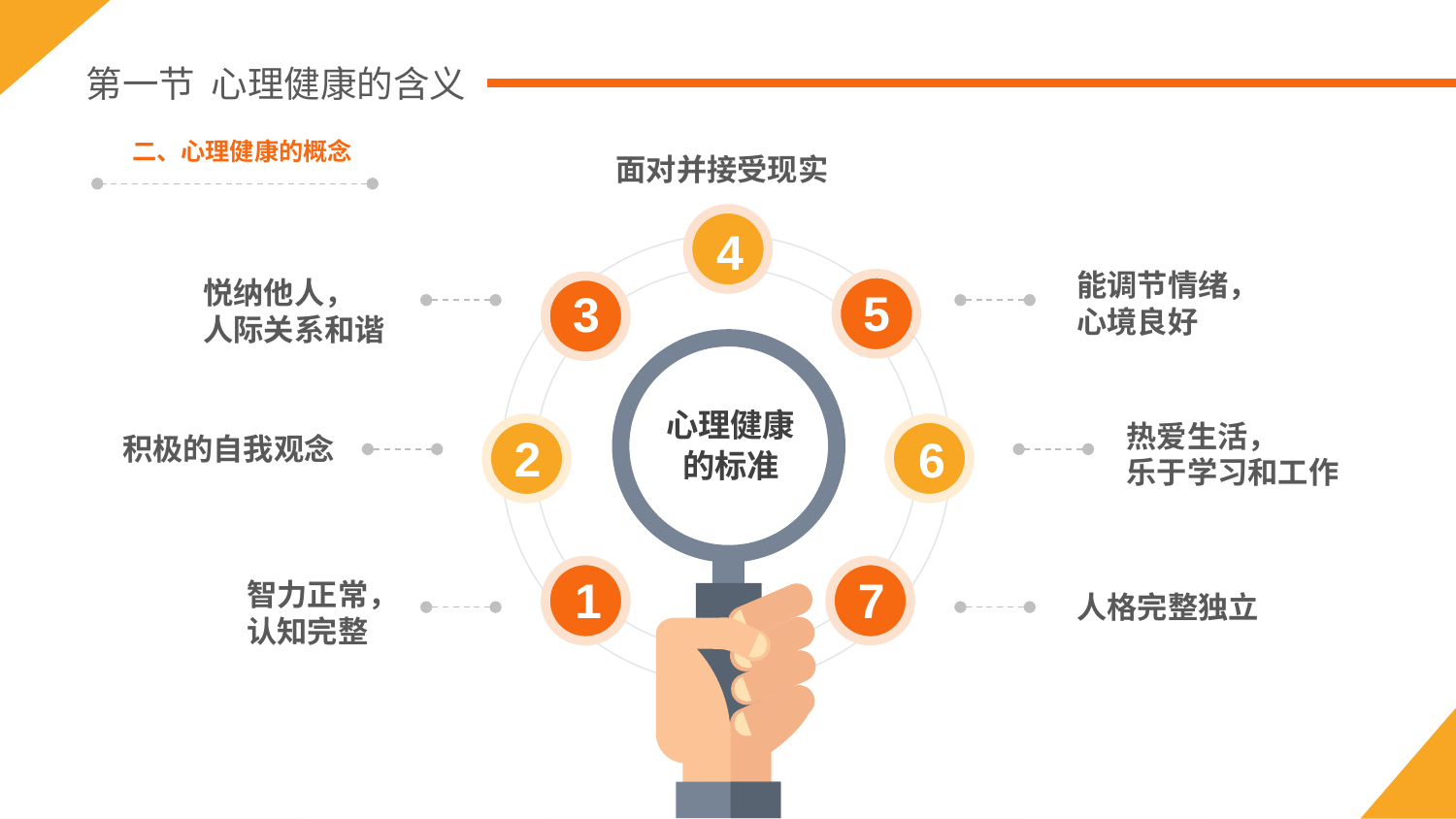

第一节  心理健康的含义
二、心理健康的概念
面对并接受现实

4

能调节情绪，
心境良好
悦纳他人，
人际关系和谐

5
3

心理健康
的标准
热爱生活，
乐于学习和工作

2
6
积极的自我观念

1
7
智力正常，
认知完整
人格完整独立